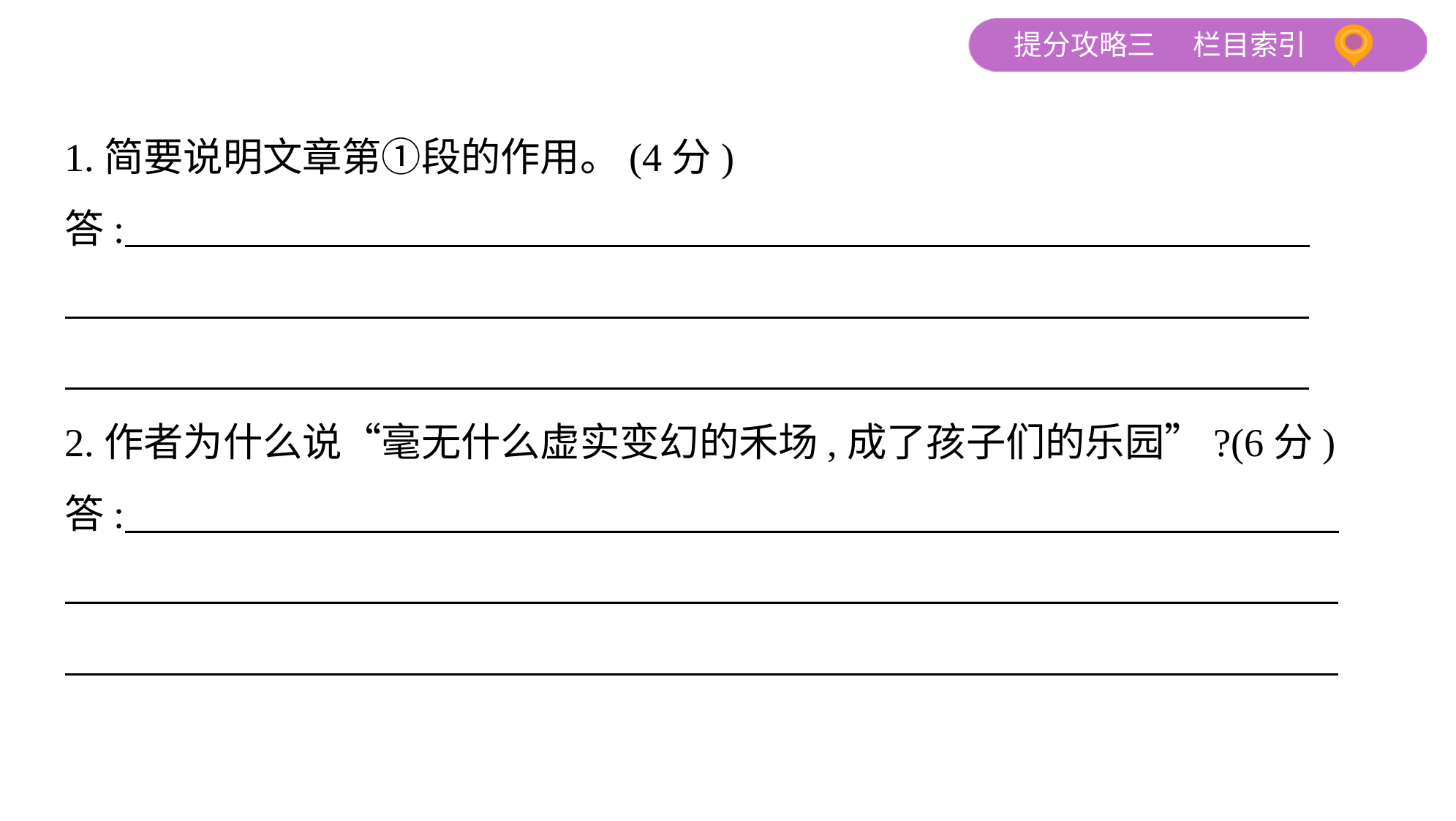

1.简要说明文章第①段的作用。(4分)
答:

2.作者为什么说“毫无什么虚实变幻的禾场,成了孩子们的乐园”?(6分)
答: